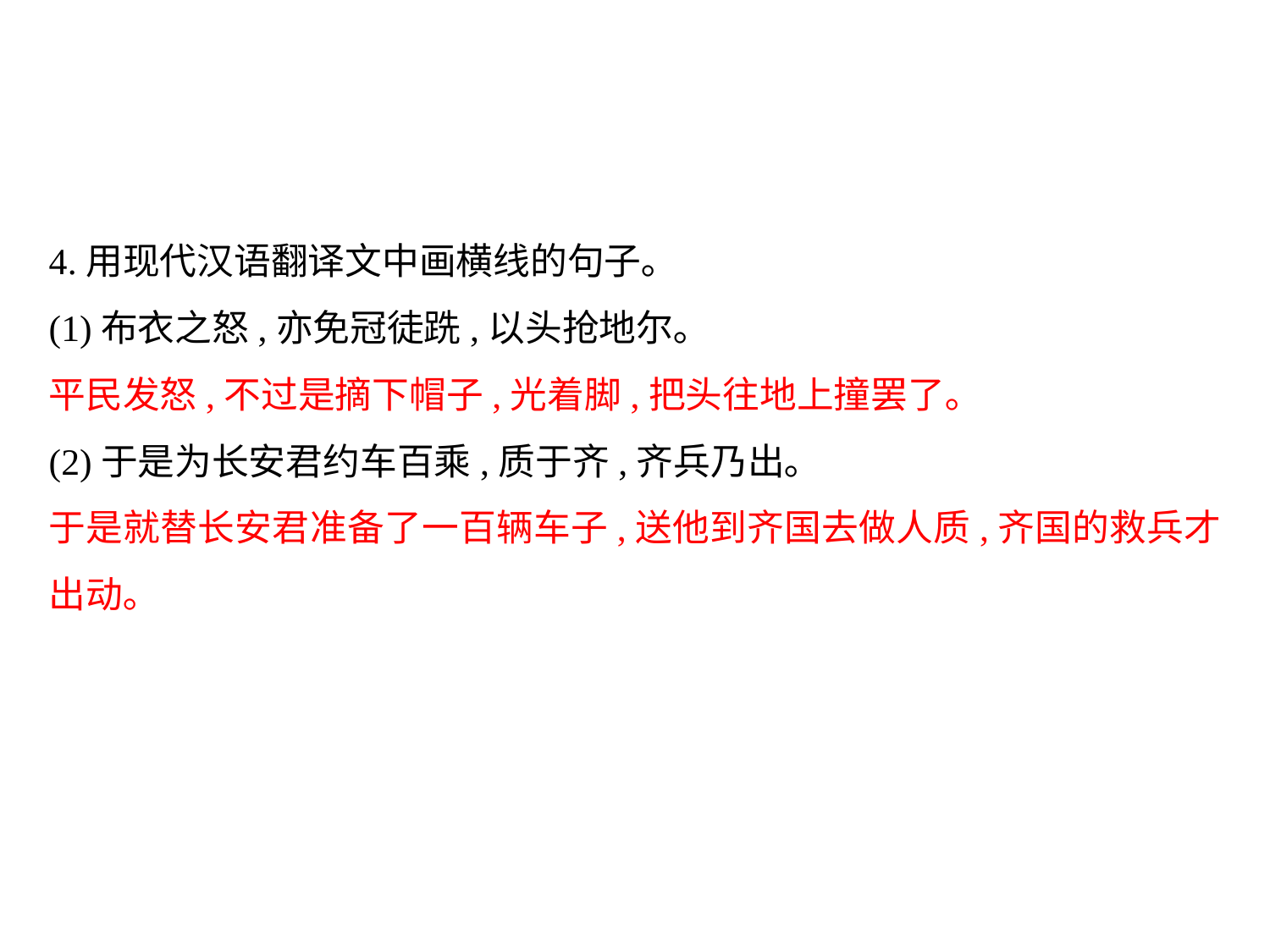

4.用现代汉语翻译文中画横线的句子｡
(1)布衣之怒,亦免冠徒跣,以头抢地尔｡
平民发怒,不过是摘下帽子,光着脚,把头往地上撞罢了｡
(2)于是为长安君约车百乘,质于齐,齐兵乃出｡
于是就替长安君准备了一百辆车子,送他到齐国去做人质,齐国的救兵才出动｡